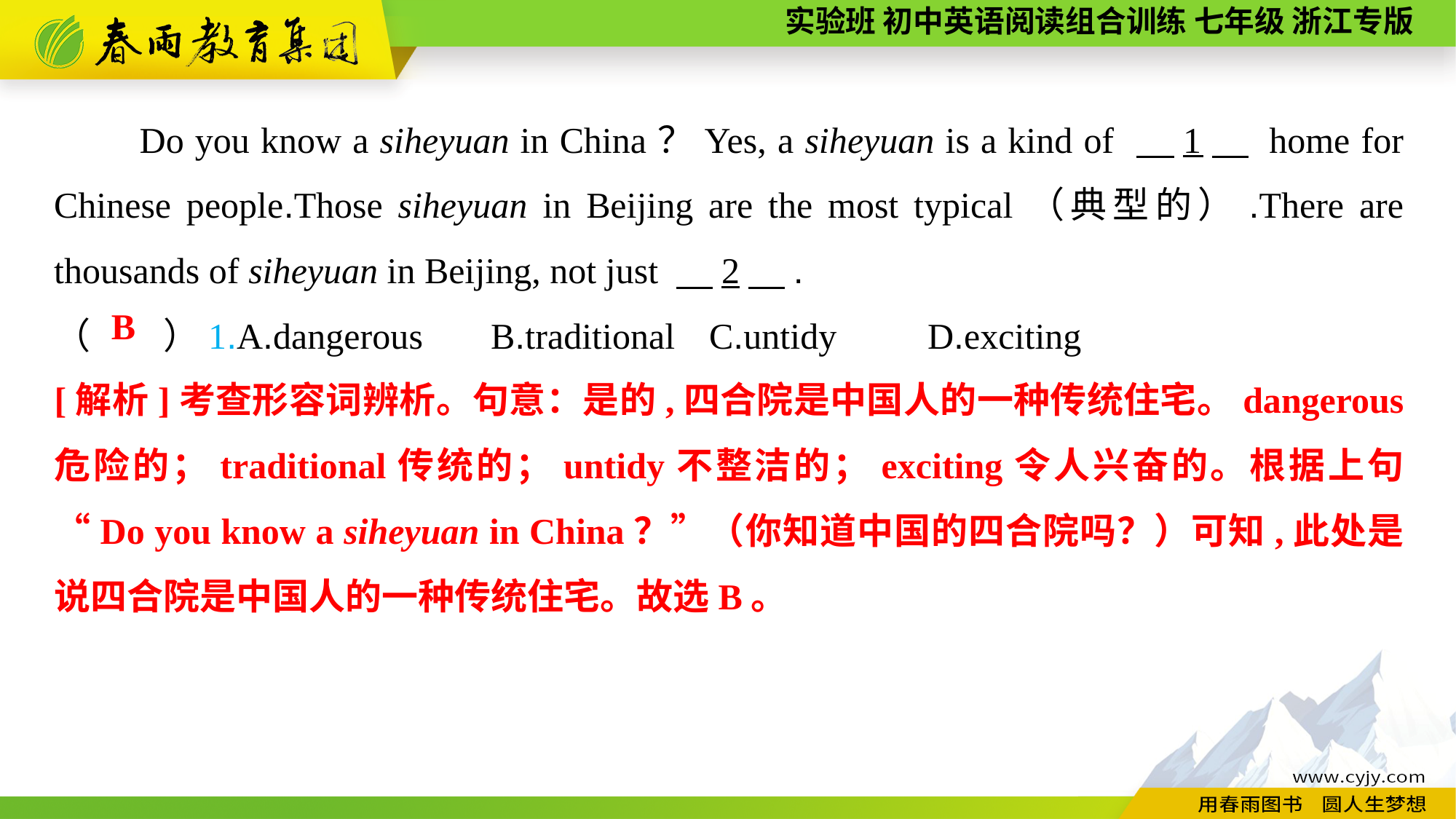

Do you know a siheyuan in China？Yes, a siheyuan is a kind of 　1　 home for Chinese people.Those siheyuan in Beijing are the most typical（典型的）.There are thousands of siheyuan in Beijing, not just 　2　.
（　　）1.A.dangerous	B.traditional	C.untidy	D.exciting
B
[解析]考查形容词辨析。句意：是的,四合院是中国人的一种传统住宅。dangerous 危险的；traditional传统的；untidy不整洁的；exciting令人兴奋的。根据上句“Do you know a siheyuan in China？”（你知道中国的四合院吗？）可知,此处是说四合院是中国人的一种传统住宅。故选B。